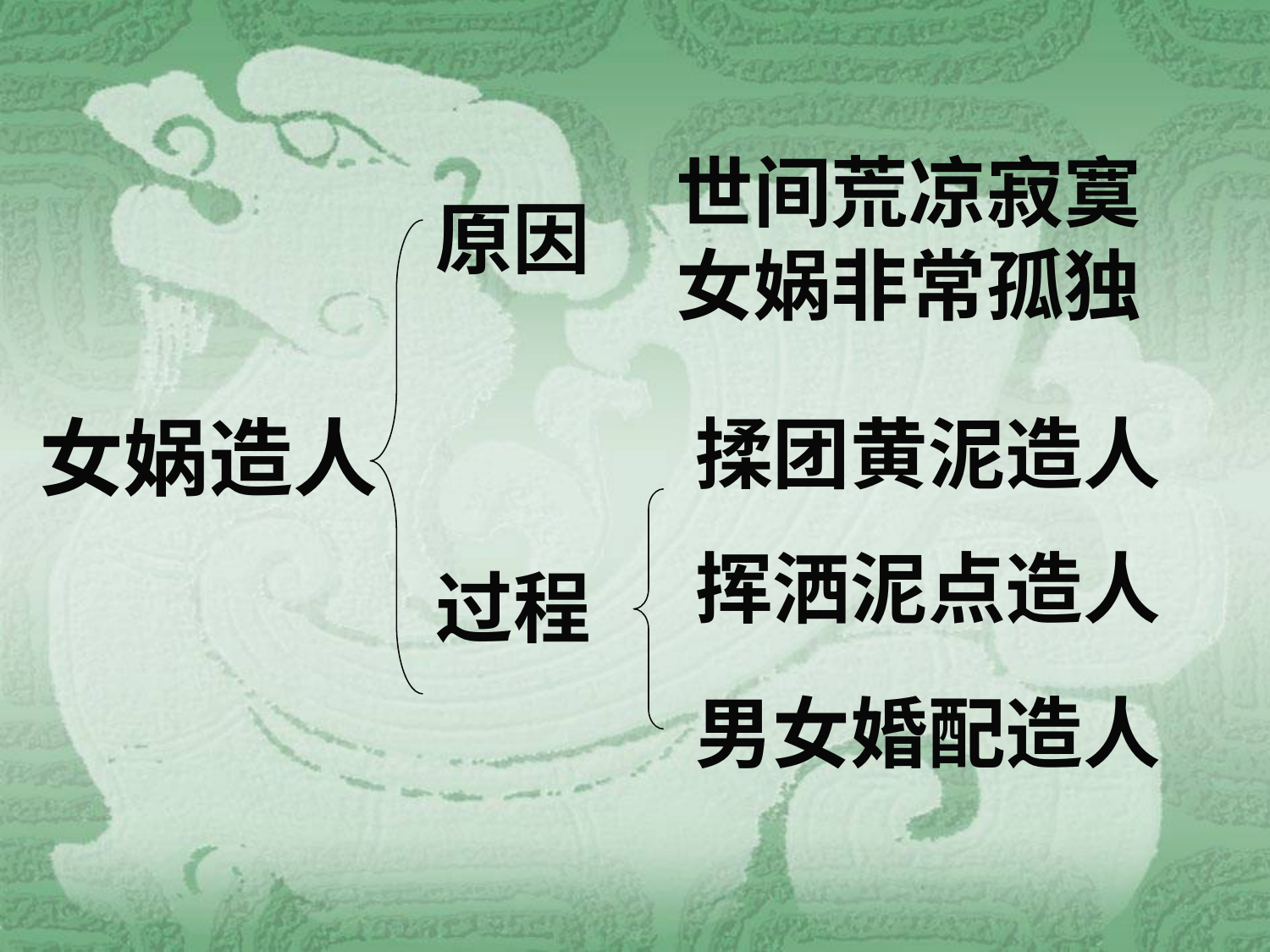

世间荒凉寂寞
女娲非常孤独
原因

女娲造人
揉团黄泥造人

过程
挥洒泥点造人
男女婚配造人